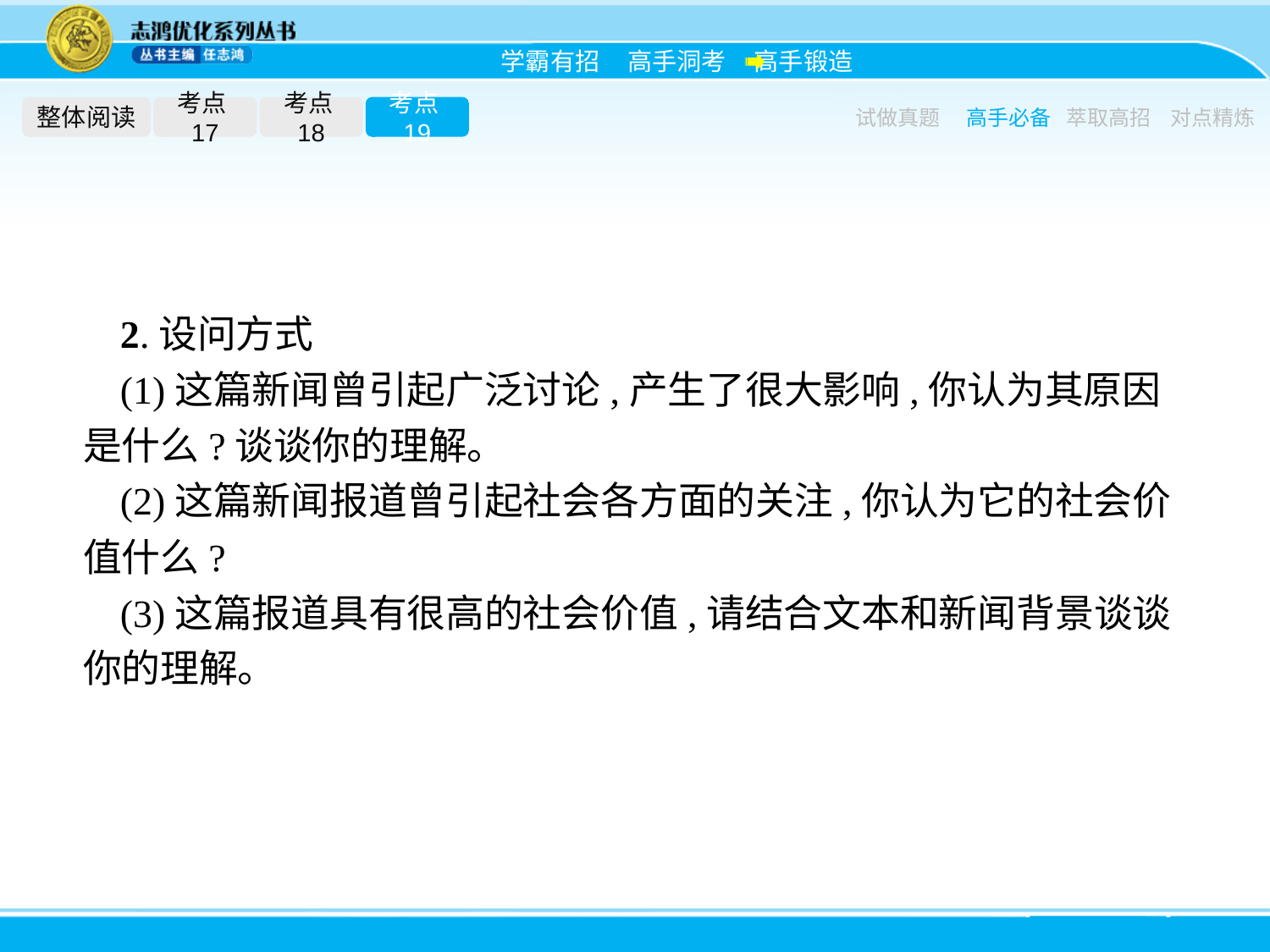

整体阅读
考点17
考点18
考点19
试做真题
高手必备
萃取高招
对点精炼
2.设问方式
(1)这篇新闻曾引起广泛讨论,产生了很大影响,你认为其原因是什么?谈谈你的理解。
(2)这篇新闻报道曾引起社会各方面的关注,你认为它的社会价值什么?
(3)这篇报道具有很高的社会价值,请结合文本和新闻背景谈谈你的理解。